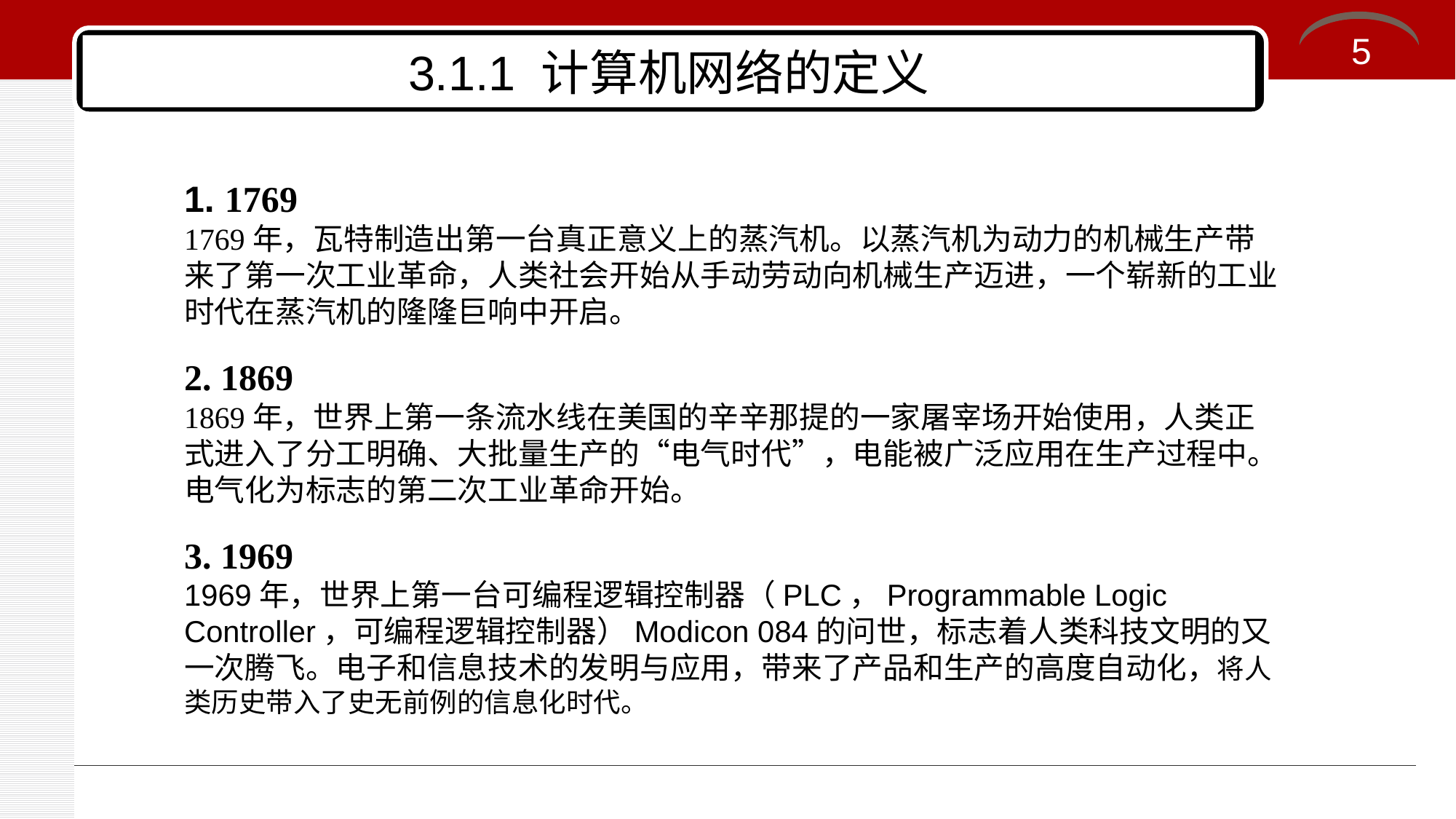

5
# 3.1.1 计算机网络的定义
1. 1769
1769年，瓦特制造出第一台真正意义上的蒸汽机。以蒸汽机为动力的机械生产带来了第一次工业革命，人类社会开始从手动劳动向机械生产迈进，一个崭新的工业时代在蒸汽机的隆隆巨响中开启。
2. 1869
1869年，世界上第一条流水线在美国的辛辛那提的一家屠宰场开始使用，人类正式进入了分工明确、大批量生产的“电气时代”，电能被广泛应用在生产过程中。电气化为标志的第二次工业革命开始。
3. 1969
1969年，世界上第一台可编程逻辑控制器（PLC，Programmable Logic Controller，可编程逻辑控制器）Modicon 084的问世，标志着人类科技文明的又一次腾飞。电子和信息技术的发明与应用，带来了产品和生产的高度自动化，将人类历史带入了史无前例的信息化时代。